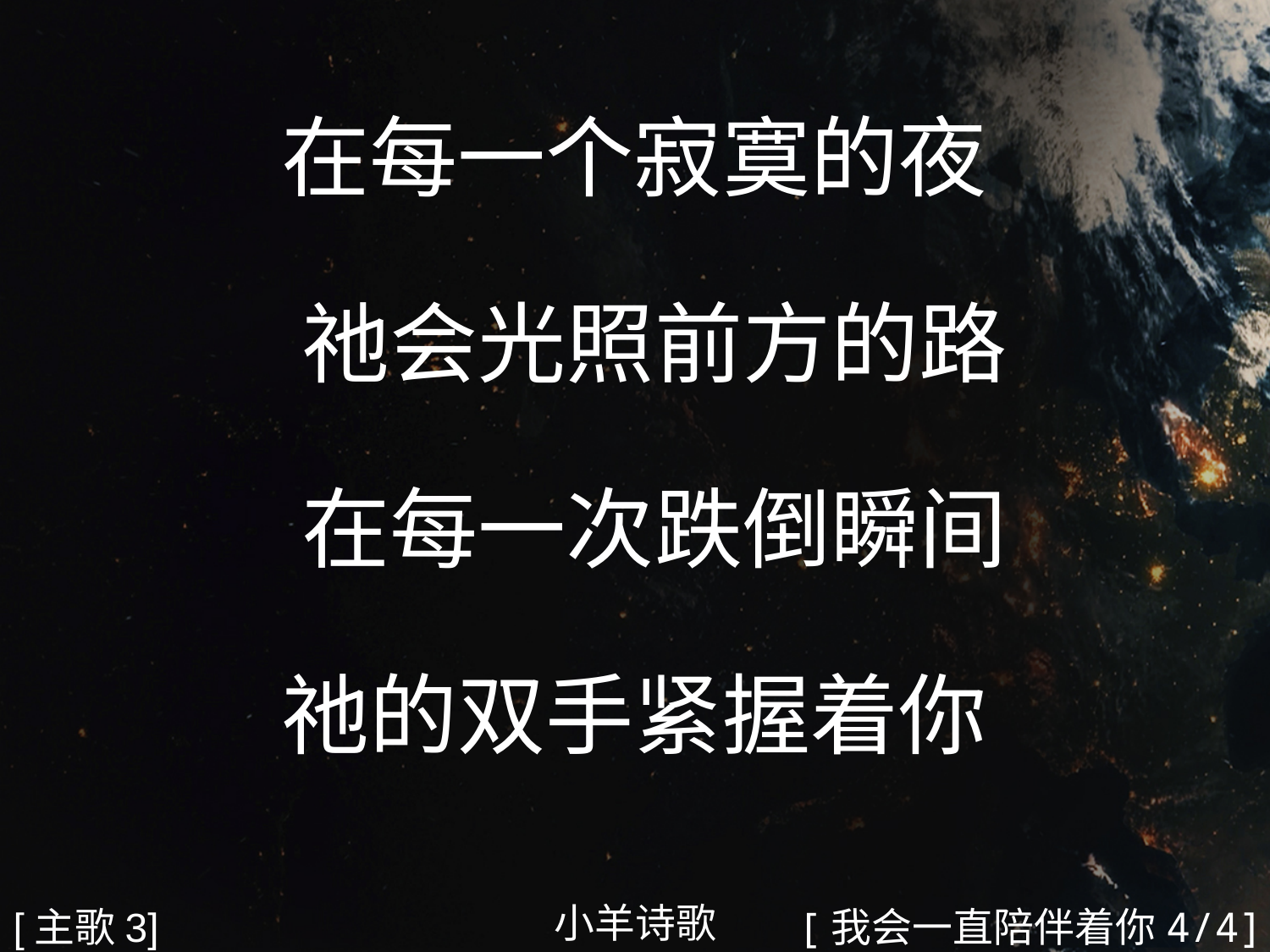

在每一个寂寞的夜

 祂会光照前方的路

 在每一次跌倒瞬间

祂的双手紧握着你

#

小羊诗歌
[主歌3]
[我会一直陪伴着你4/4]